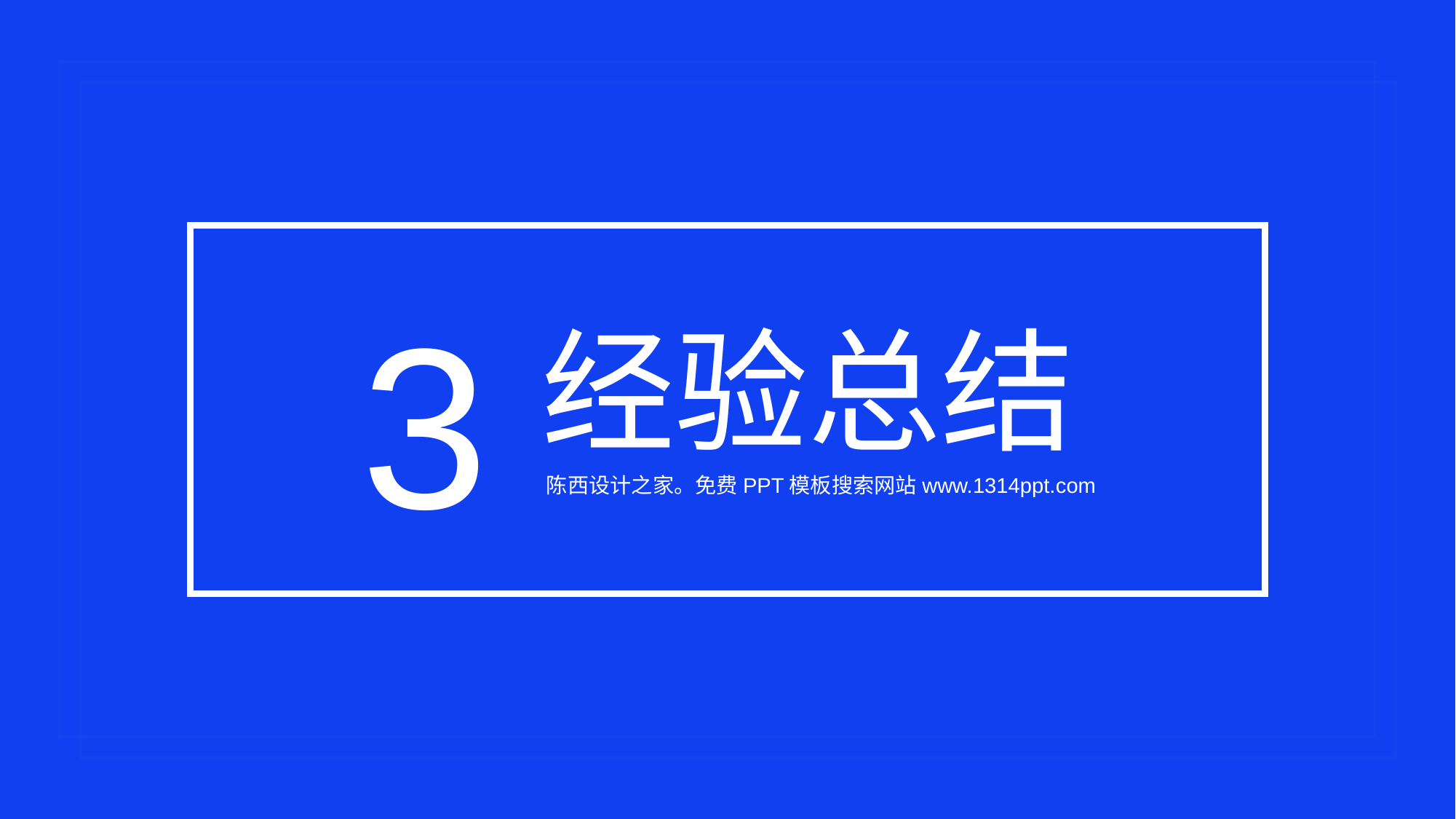

©版权所有：陈西设计之家(微信号：2090298045）
©版权所属公司：合肥陈西文化传媒科技有限公司
©版权所有：陈西设计之家(微信号：2090298045）
©版权所属公司：合肥陈西文化传媒科技有限公司

3
经验总结
陈西设计之家。免费PPT模板搜索网站www.1314ppt.com
©版权所有：陈西设计之家(微信号：2090298045）
©版权所属公司：合肥陈西文化传媒科技有限公司